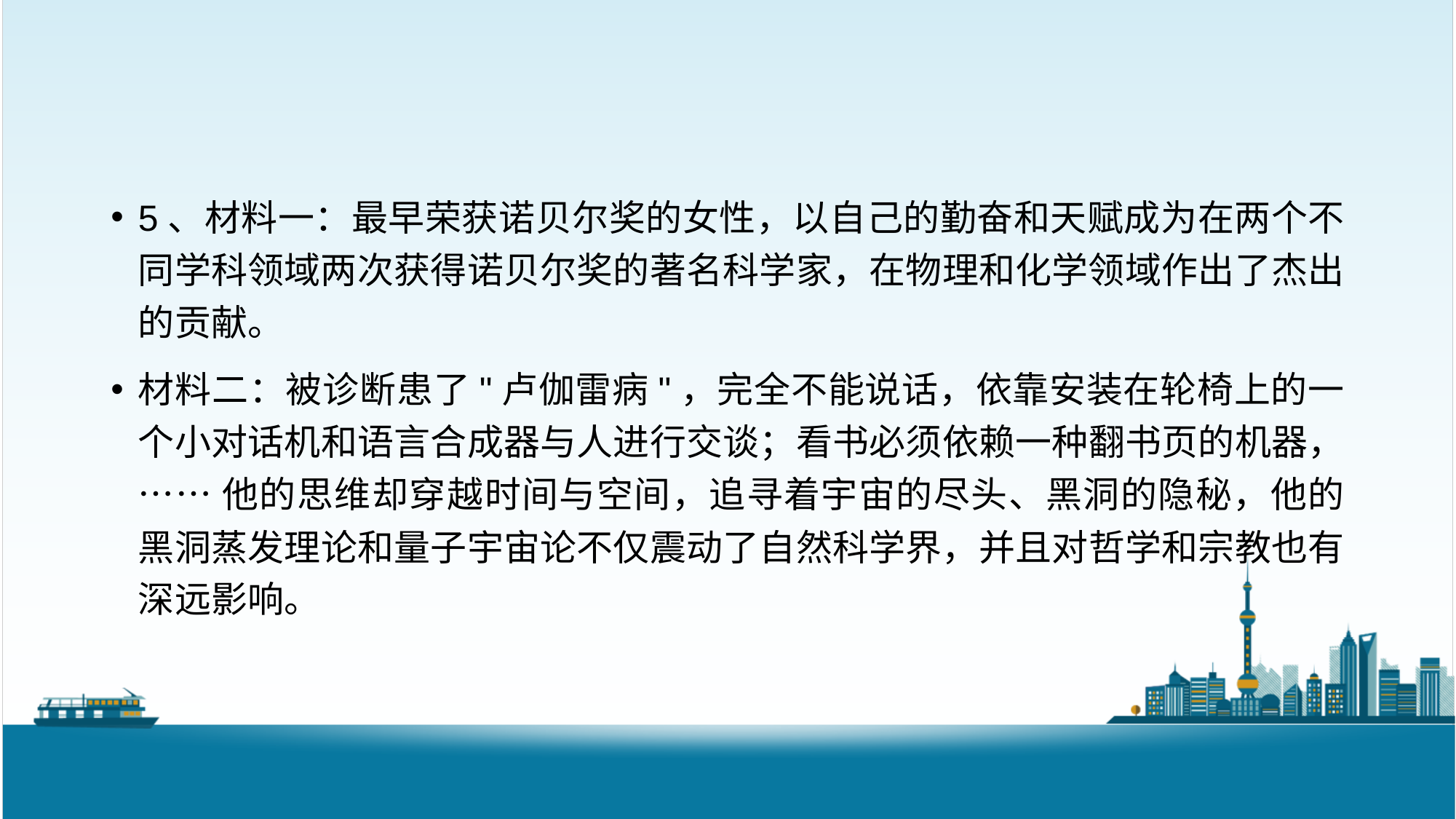

5、材料一：最早荣获诺贝尔奖的女性，以自己的勤奋和天赋成为在两个不同学科领域两次获得诺贝尔奖的著名科学家，在物理和化学领域作出了杰出的贡献。
材料二：被诊断患了"卢伽雷病"，完全不能说话，依靠安装在轮椅上的一个小对话机和语言合成器与人进行交谈；看书必须依赖一种翻书页的机器，…… 他的思维却穿越时间与空间，追寻着宇宙的尽头、黑洞的隐秘，他的黑洞蒸发理论和量子宇宙论不仅震动了自然科学界，并且对哲学和宗教也有深远影响。